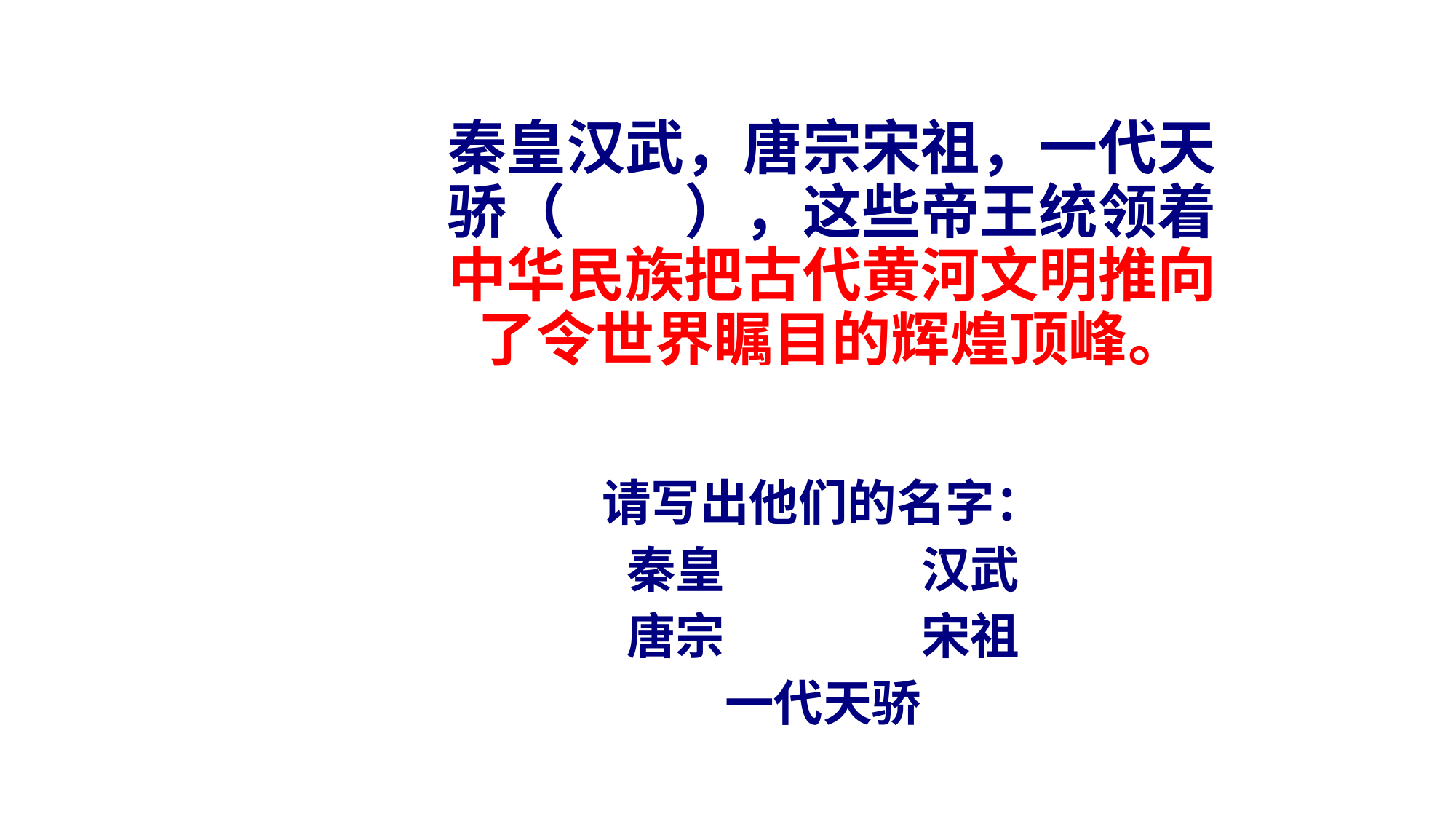

# 秦皇汉武，唐宗宋祖，一代天骄（　　），这些帝王统领着中华民族把古代黄河文明推向了令世界瞩目的辉煌顶峰。
请写出他们的名字：
秦皇　　　　汉武
唐宗　　　　宋祖
一代天骄